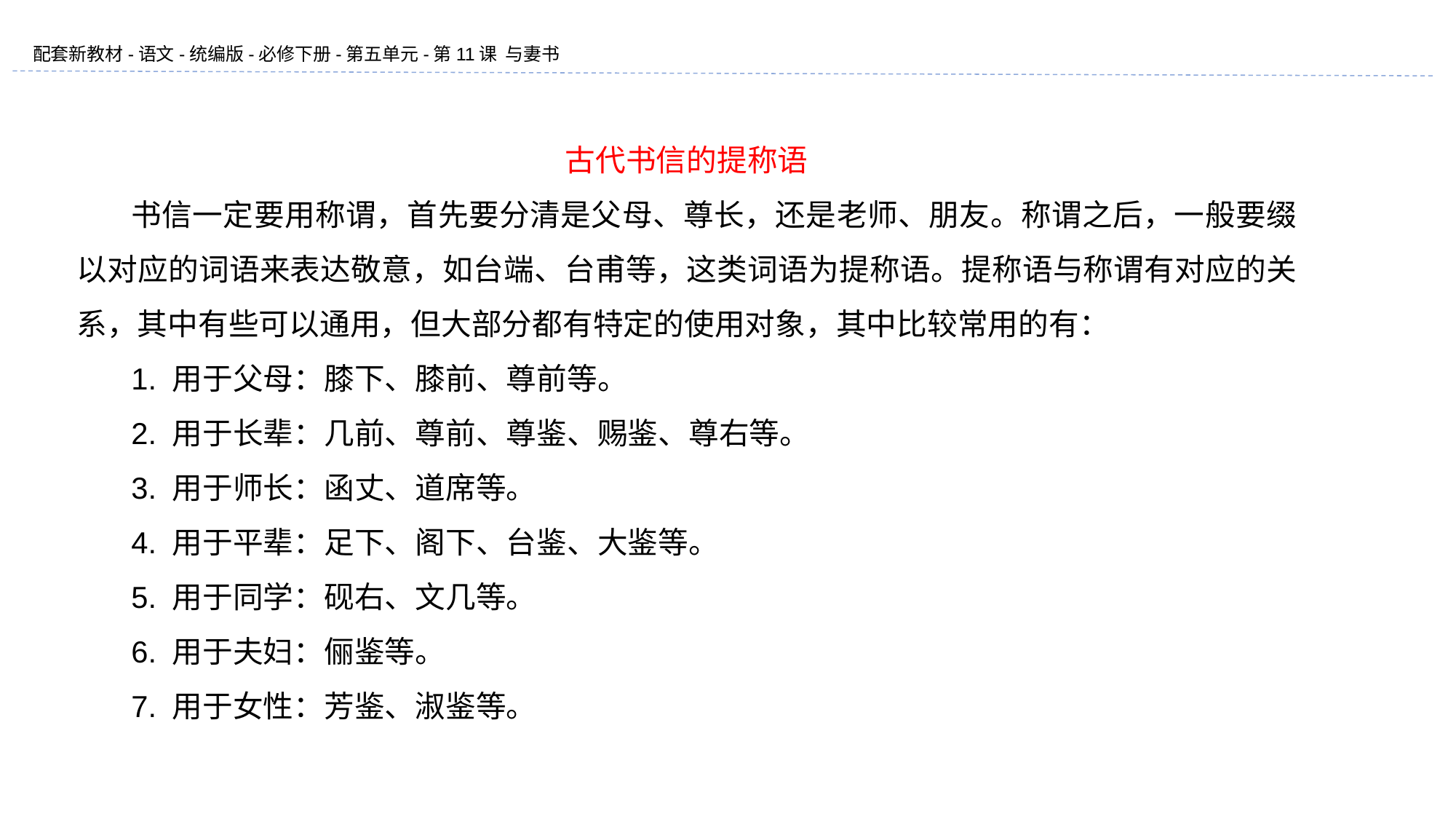

古代书信的提称语
书信一定要用称谓，首先要分清是父母、尊长，还是老师、朋友。称谓之后，一般要缀以对应的词语来表达敬意，如台端、台甫等，这类词语为提称语。提称语与称谓有对应的关系，其中有些可以通用，但大部分都有特定的使用对象，其中比较常用的有：
1. 用于父母：膝下、膝前、尊前等。
2. 用于长辈：几前、尊前、尊鉴、赐鉴、尊右等。
3. 用于师长：函丈、道席等。
4. 用于平辈：足下、阁下、台鉴、大鉴等。
5. 用于同学：砚右、文几等。
6. 用于夫妇：俪鉴等。
7. 用于女性：芳鉴、淑鉴等。